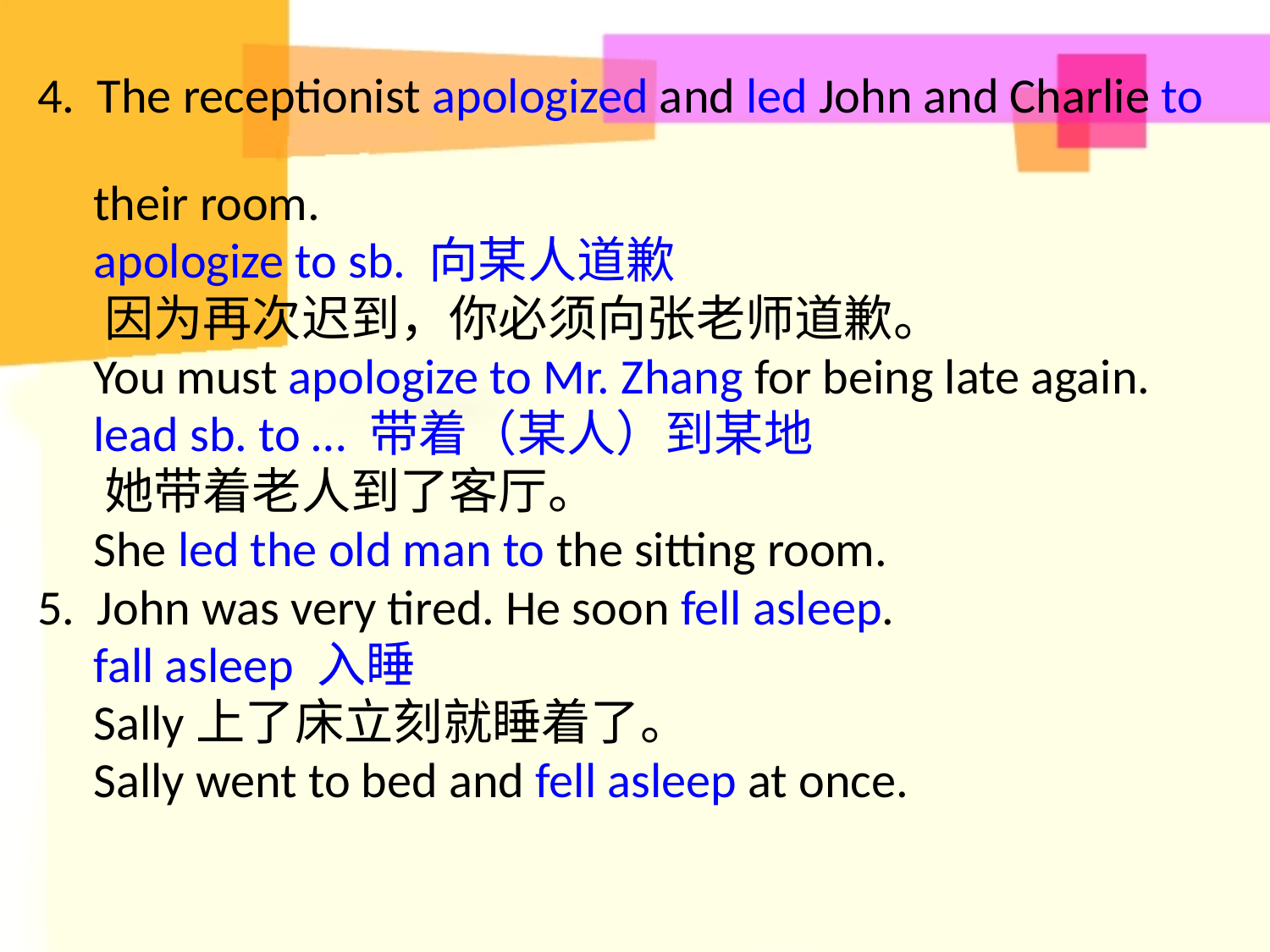

4.  The receptionist apologized and led John and Charlie to
     their room.
     apologize to sb. 向某人道歉
     因为再次迟到，你必须向张老师道歉。
     You must apologize to Mr. Zhang for being late again.
     lead sb. to … 带着（某人）到某地
     她带着老人到了客厅。
     She led the old man to the sitting room.
5.  John was very tired. He soon fell asleep.
     fall asleep 入睡
     Sally上了床立刻就睡着了。
     Sally went to bed and fell asleep at once.